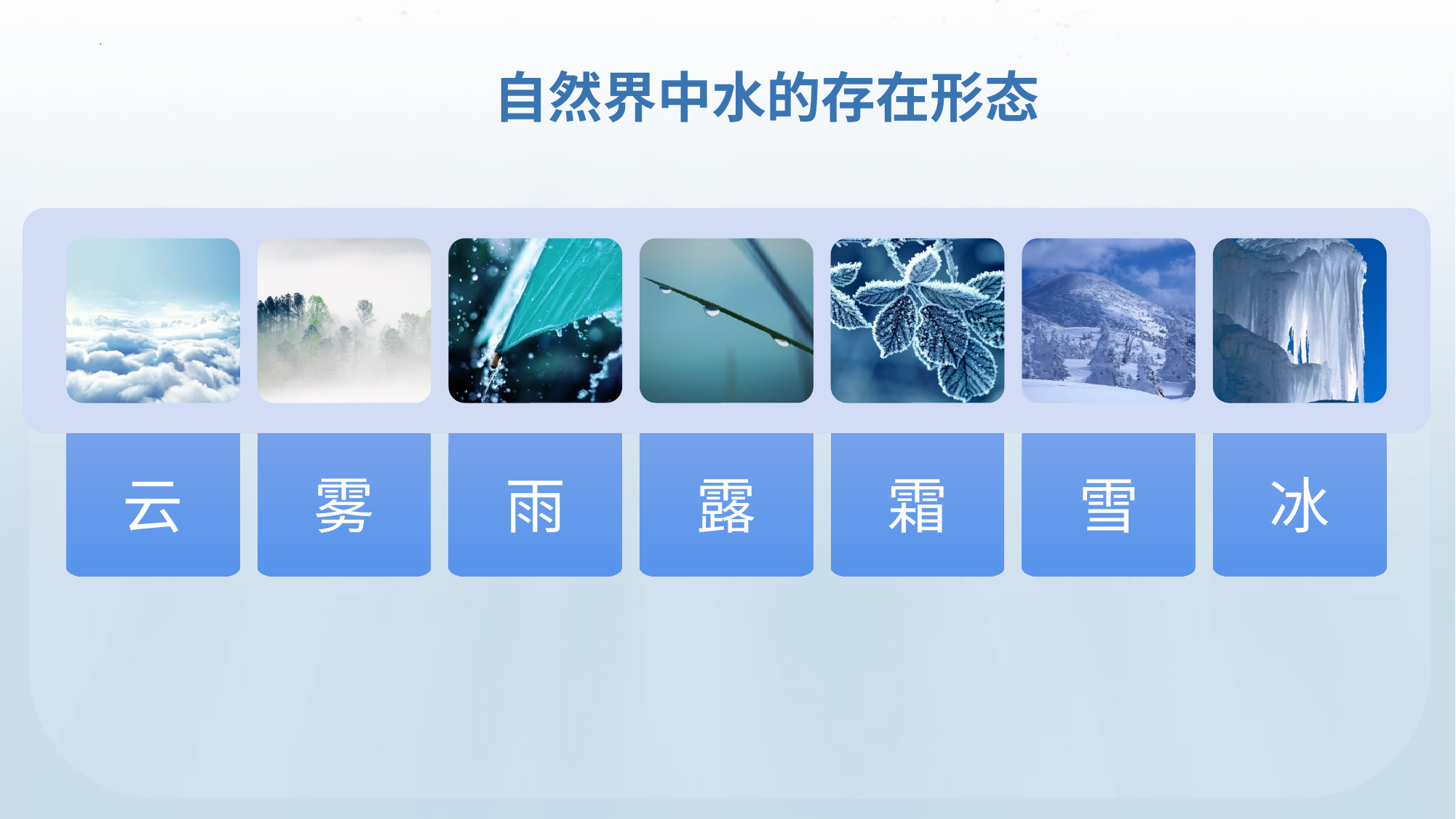

自然界中水的存在形态

雾
雨
雪
露
霜
冰
云